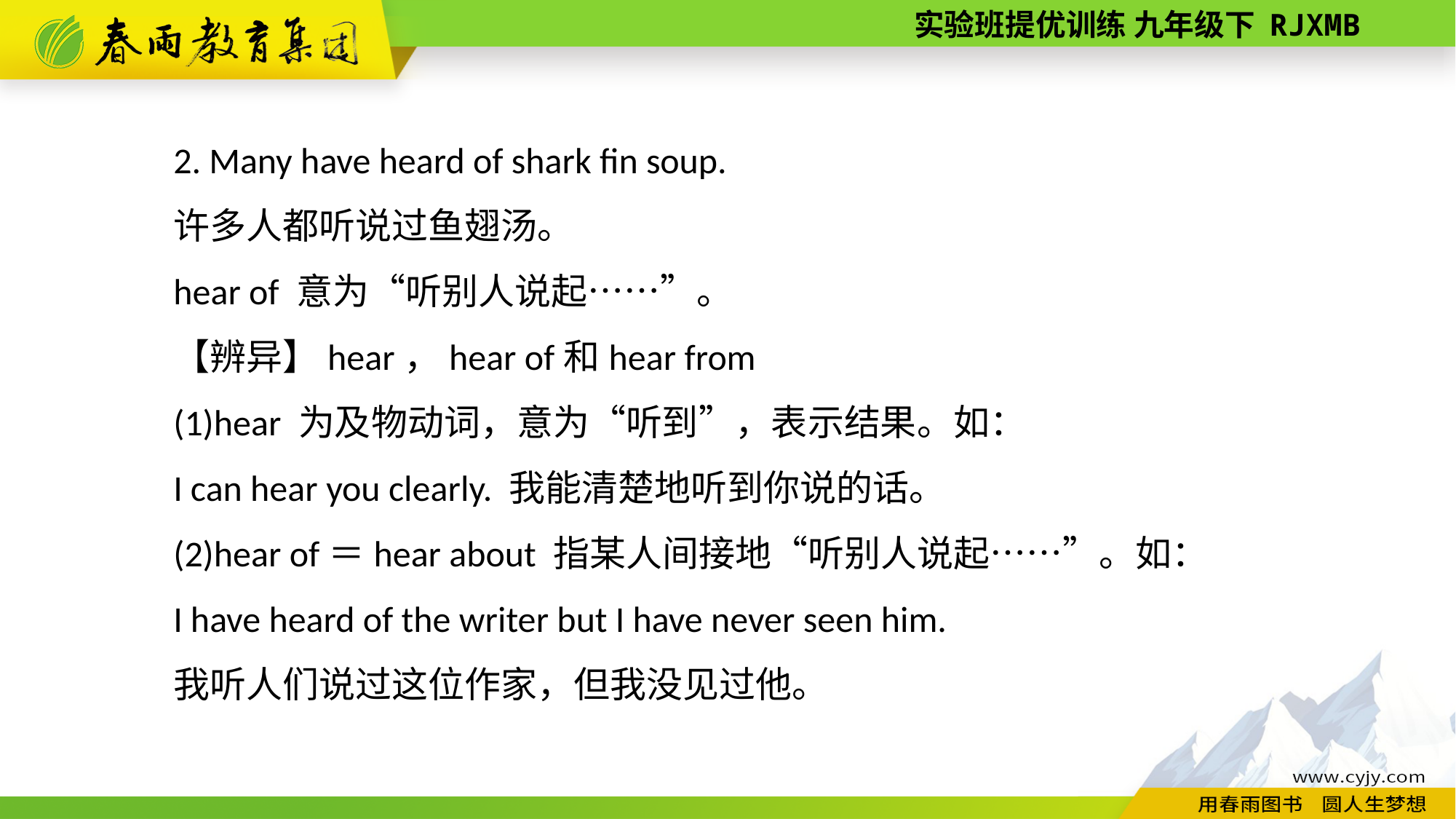

2. Many have heard of shark fin soup.
许多人都听说过鱼翅汤。
hear of 意为“听别人说起……”。
【辨异】hear，hear of和hear from
(1)hear 为及物动词，意为“听到”，表示结果。如：
I can hear you clearly. 我能清楚地听到你说的话。
(2)hear of＝hear about 指某人间接地“听别人说起……”。如：
I have heard of the writer but I have never seen him.
我听人们说过这位作家，但我没见过他。